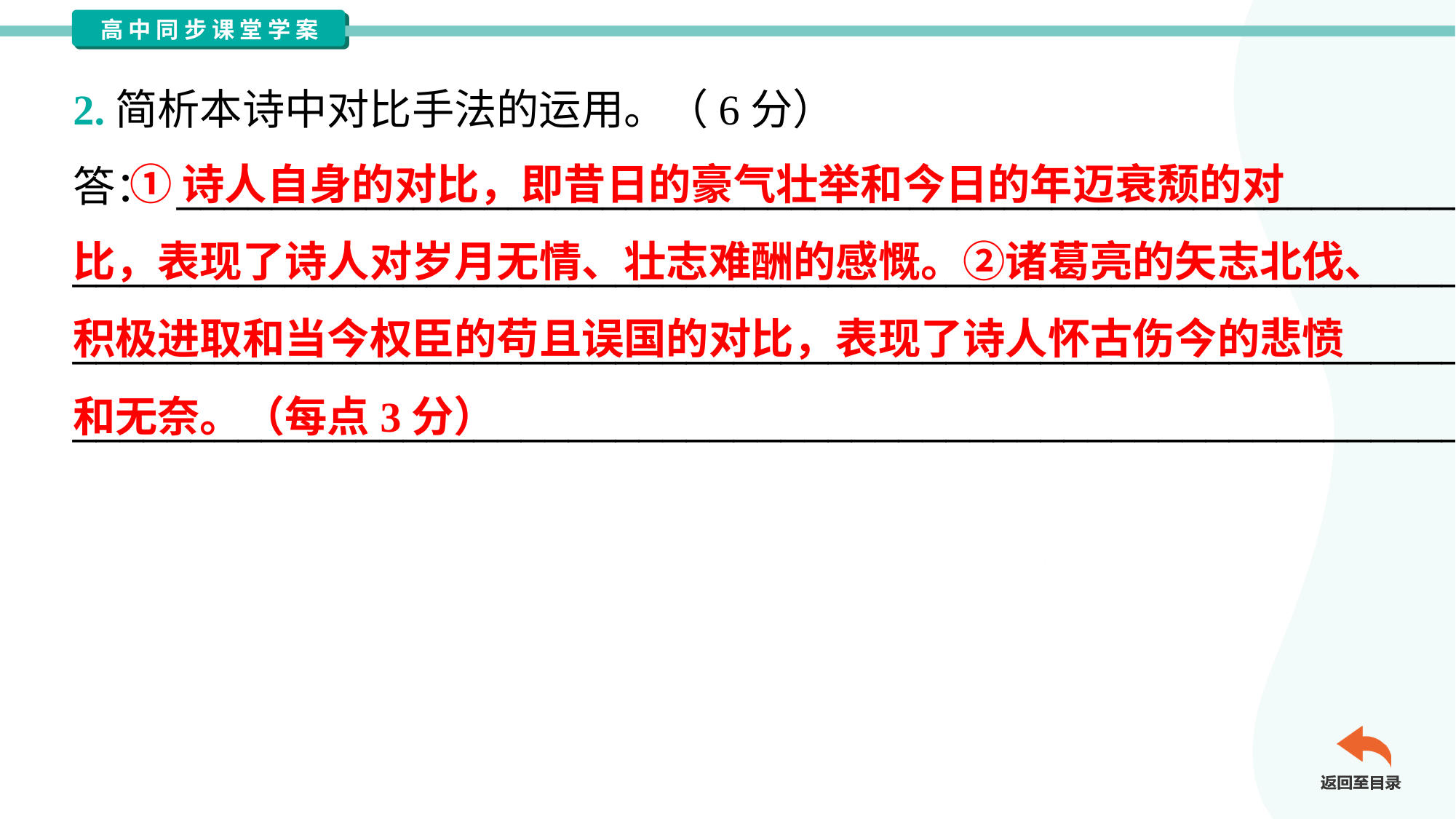

2.简析本诗中对比手法的运用。（6分）
答： ________________________________________________________
_____________________________________________________________
_____________________________________________________________
_____________________________________________________________
      ①诗人自身的对比，即昔日的豪气壮举和今日的年迈衰颓的对
比，表现了诗人对岁月无情、壮志难酬的感慨。②诸葛亮的矢志北伐、
积极进取和当今权臣的苟且误国的对比，表现了诗人怀古伤今的悲愤
和无奈。（每点3分）